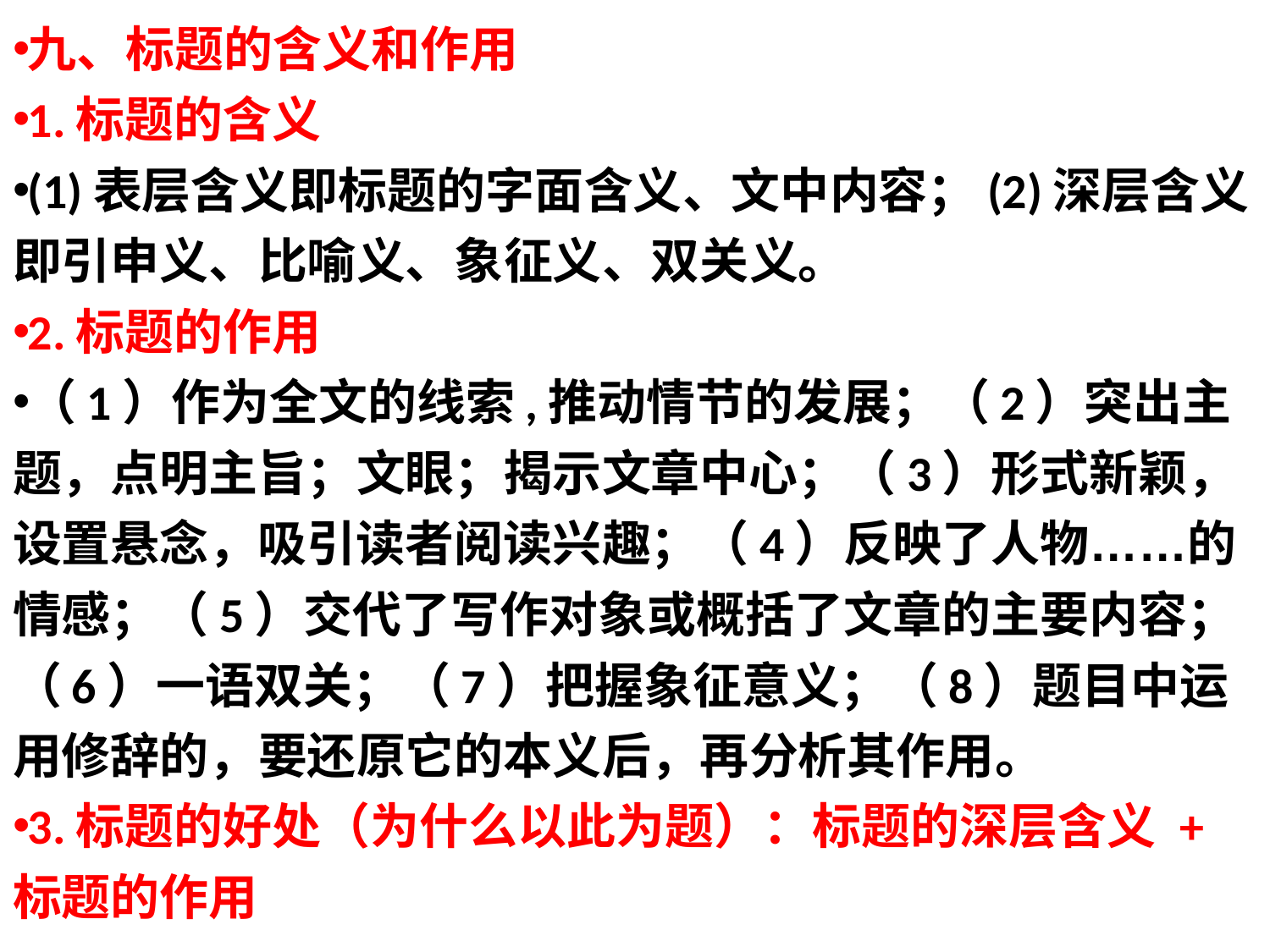

九、标题的含义和作用
1.标题的含义
(1)表层含义即标题的字面含义、文中内容；(2)深层含义即引申义、比喻义、象征义、双关义。
2.标题的作用
（1）作为全文的线索,推动情节的发展；（2）突出主题，点明主旨；文眼；揭示文章中心；（3）形式新颖，设置悬念，吸引读者阅读兴趣；（4）反映了人物……的情感；（5）交代了写作对象或概括了文章的主要内容；（6）一语双关；（7）把握象征意义；（8）题目中运用修辞的，要还原它的本义后，再分析其作用。
3.标题的好处（为什么以此为题）：标题的深层含义 + 标题的作用

#